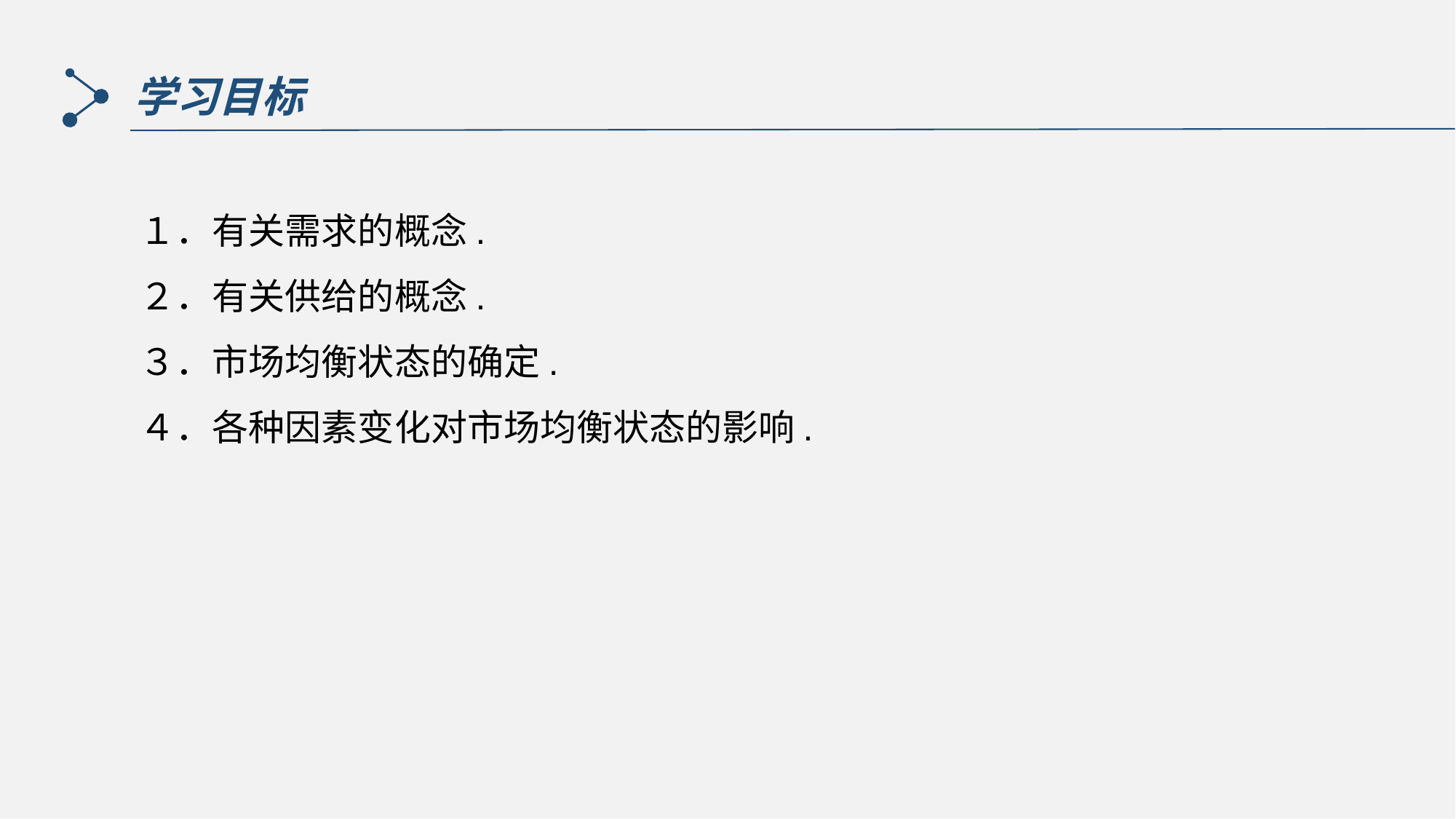

学习目标
１．有关需求的概念.
２．有关供给的概念.
３．市场均衡状态的确定.
４．各种因素变化对市场均衡状态的影响.